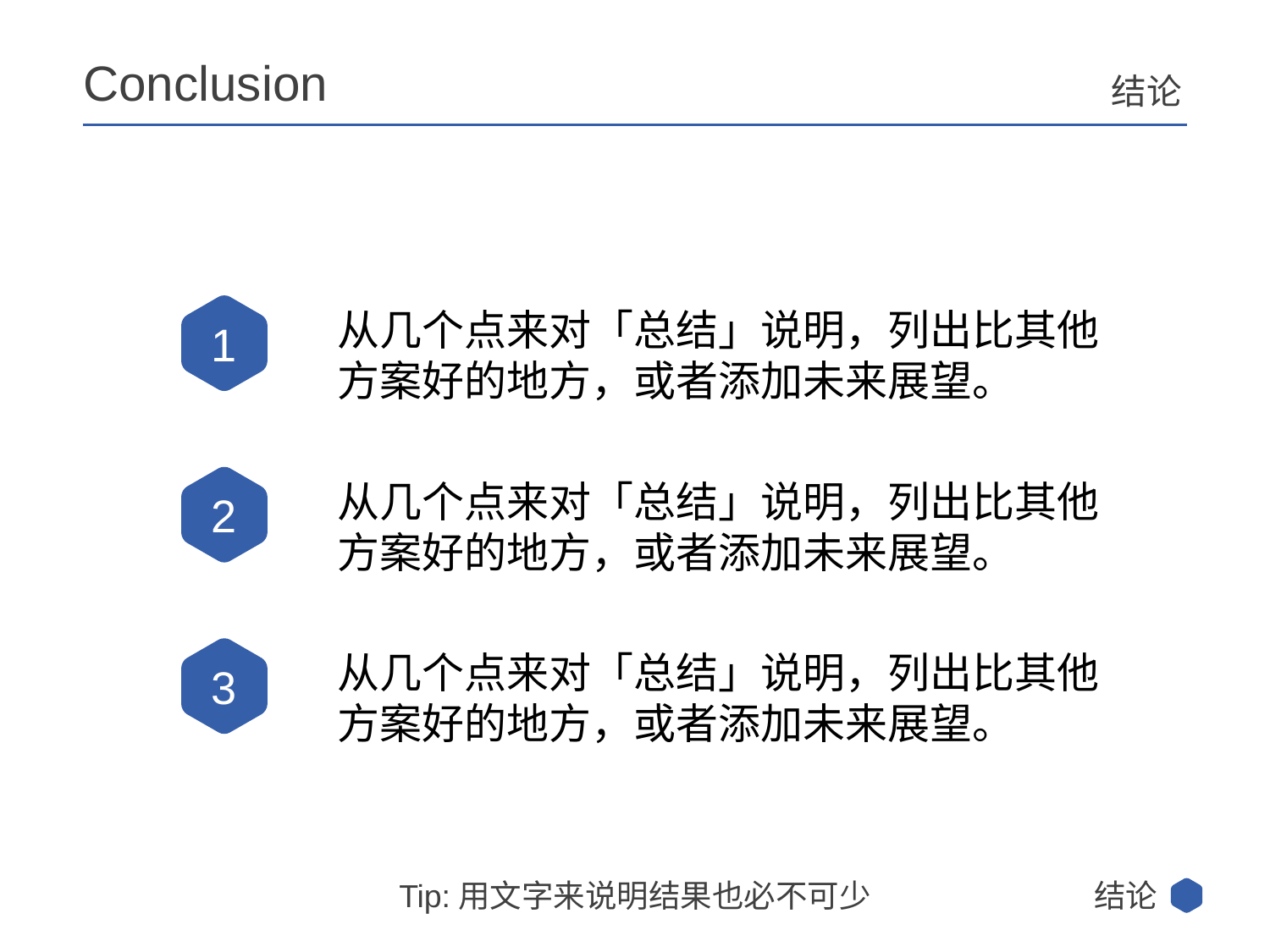

Conclusion
结论
1
从几个点来对「总结」说明，列出比其他方案好的地方，或者添加未来展望。
2
从几个点来对「总结」说明，列出比其他方案好的地方，或者添加未来展望。
3
从几个点来对「总结」说明，列出比其他方案好的地方，或者添加未来展望。
结论
Tip:用文字来说明结果也必不可少